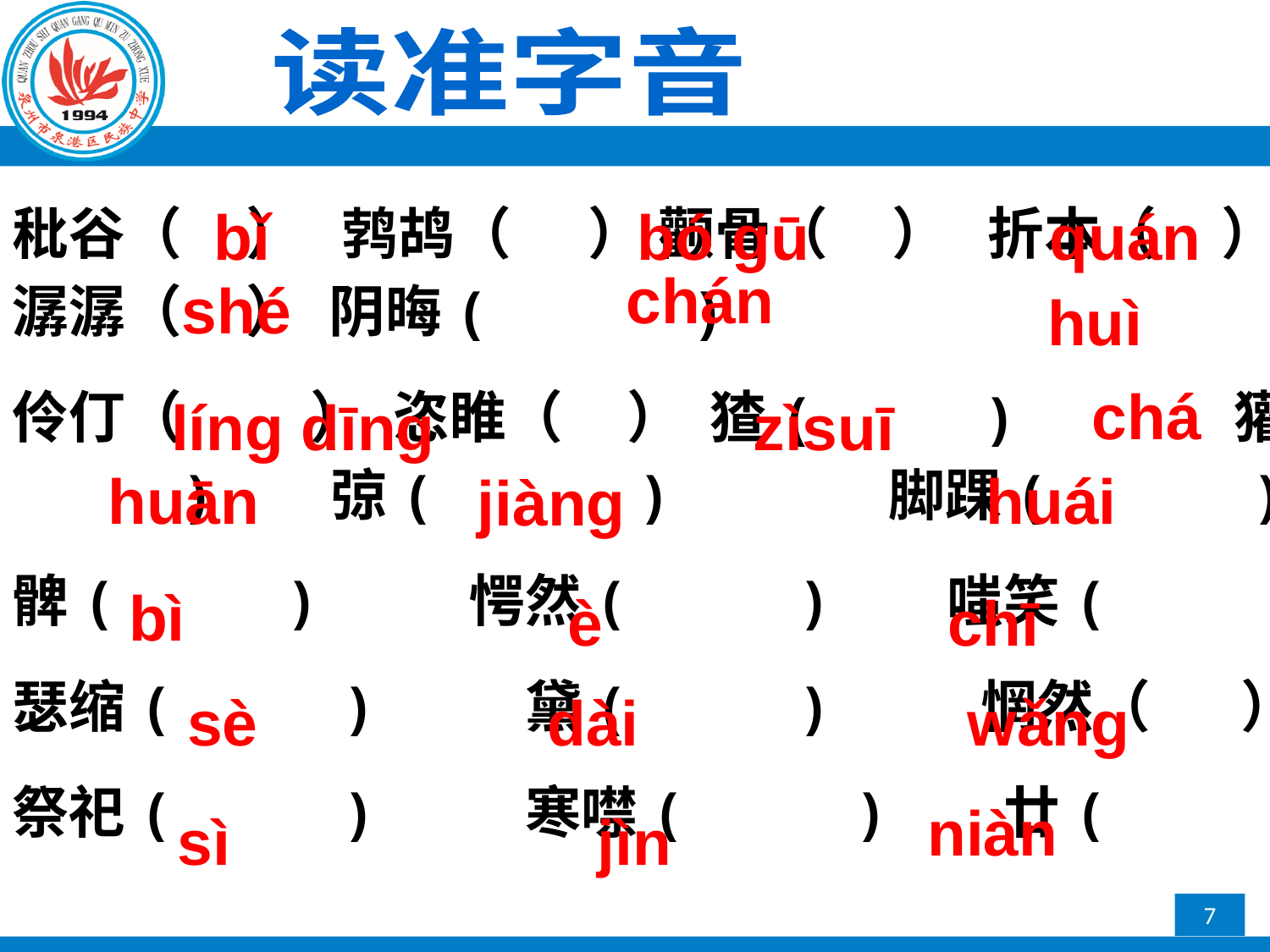

读准字音
秕谷（     ）   鹁鸪（      ） 颧骨（     ）   折本（     ）   潺潺（     ）  阴晦(      )
伶仃（          ）  恣睢（     ）  猹(     )      獾(      )   弶(      )      脚踝(      )
髀(     )    愕然(     )   嗤笑(      )
瑟缩(     )    黛(     )    惘然（       ）
祭祀(     )    寒噤(     )   廿(      )

bǐ
bó gū
quán
chán
shé
huì
chá
líng dīng
zìsuī
huān
huái
jiàng
bì
è
chī
sè
dài
wǎng
niàn
sì
jìn